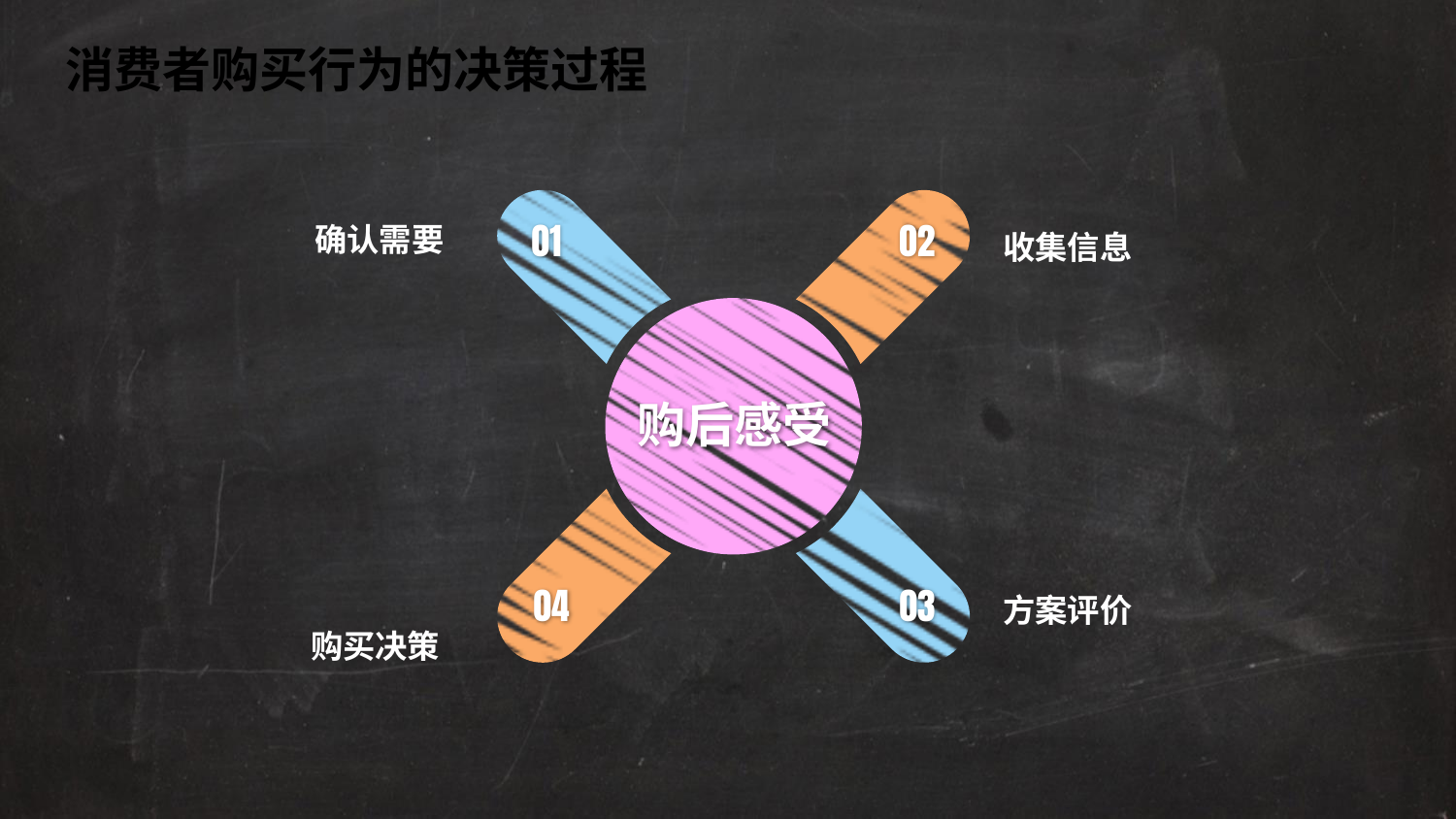

消费者购买行为的决策过程
确认需要
收集信息
01
02

购后感受

方案评价
04
03
购买决策